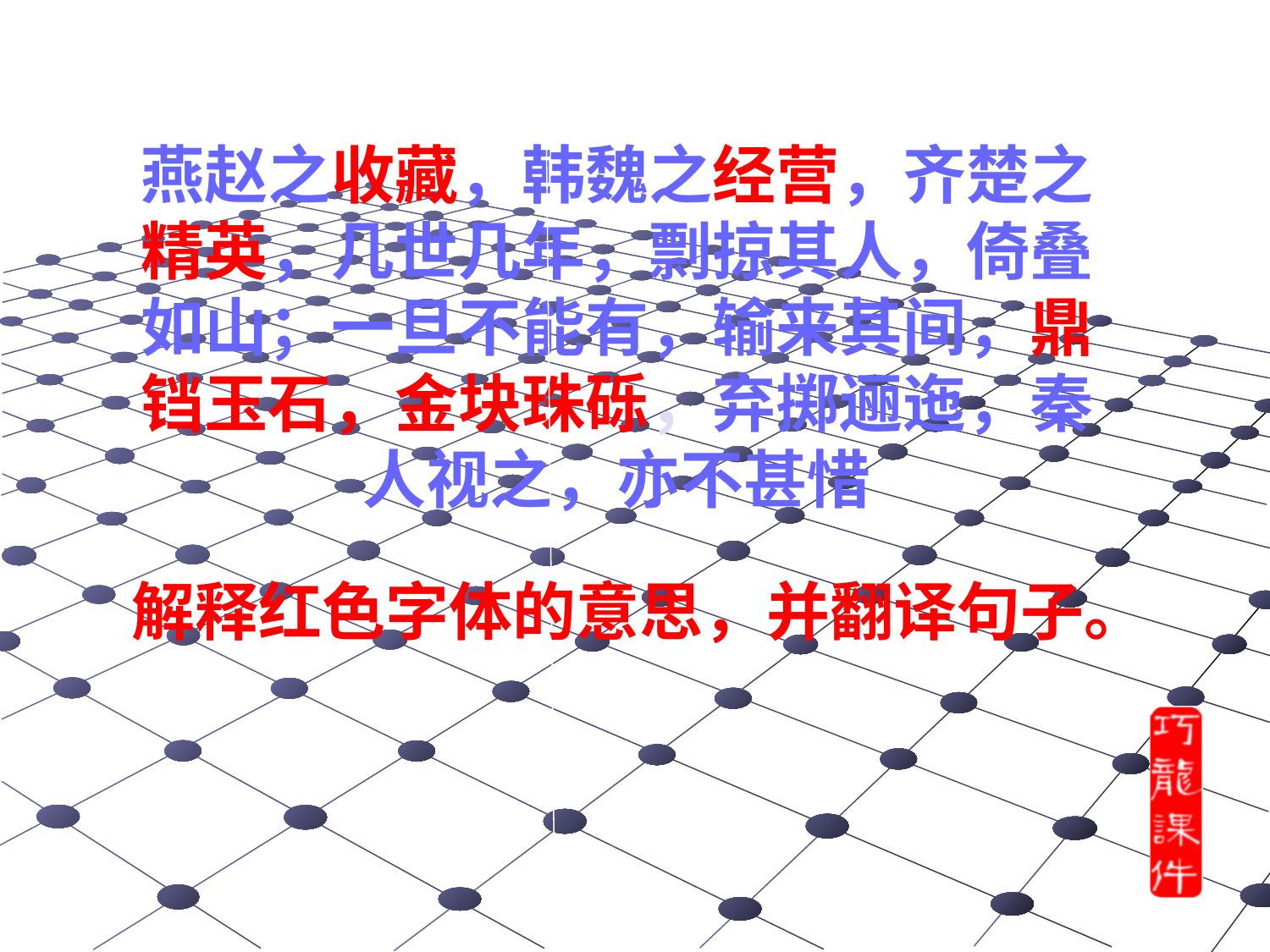

# 燕赵之收藏，韩魏之经营，齐楚之精英，几世几年，剽掠其人，倚叠如山；一旦不能有，输来其间，鼎铛玉石，金块珠砾，弃掷逦迤，秦人视之，亦不甚惜
解释红色字体的意思，并翻译句子。